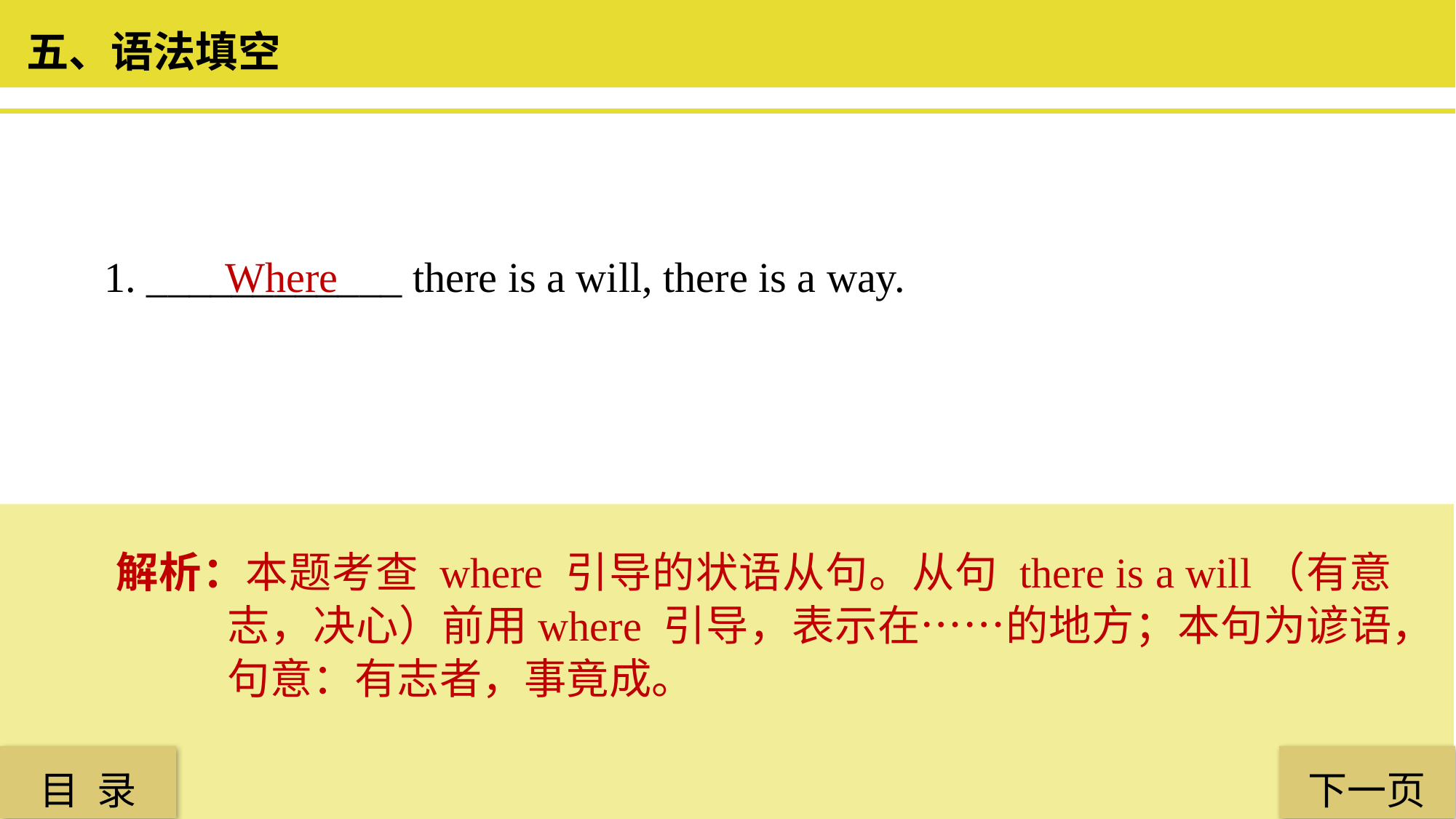

五、语法填空
1. ____________ there is a will, there is a way.
 Where
解析：本题考查 where 引导的状语从句。从句 there is a will（有意志，决心）前用where 引导，表示在……的地方；本句为谚语，句意：有志者，事竟成。